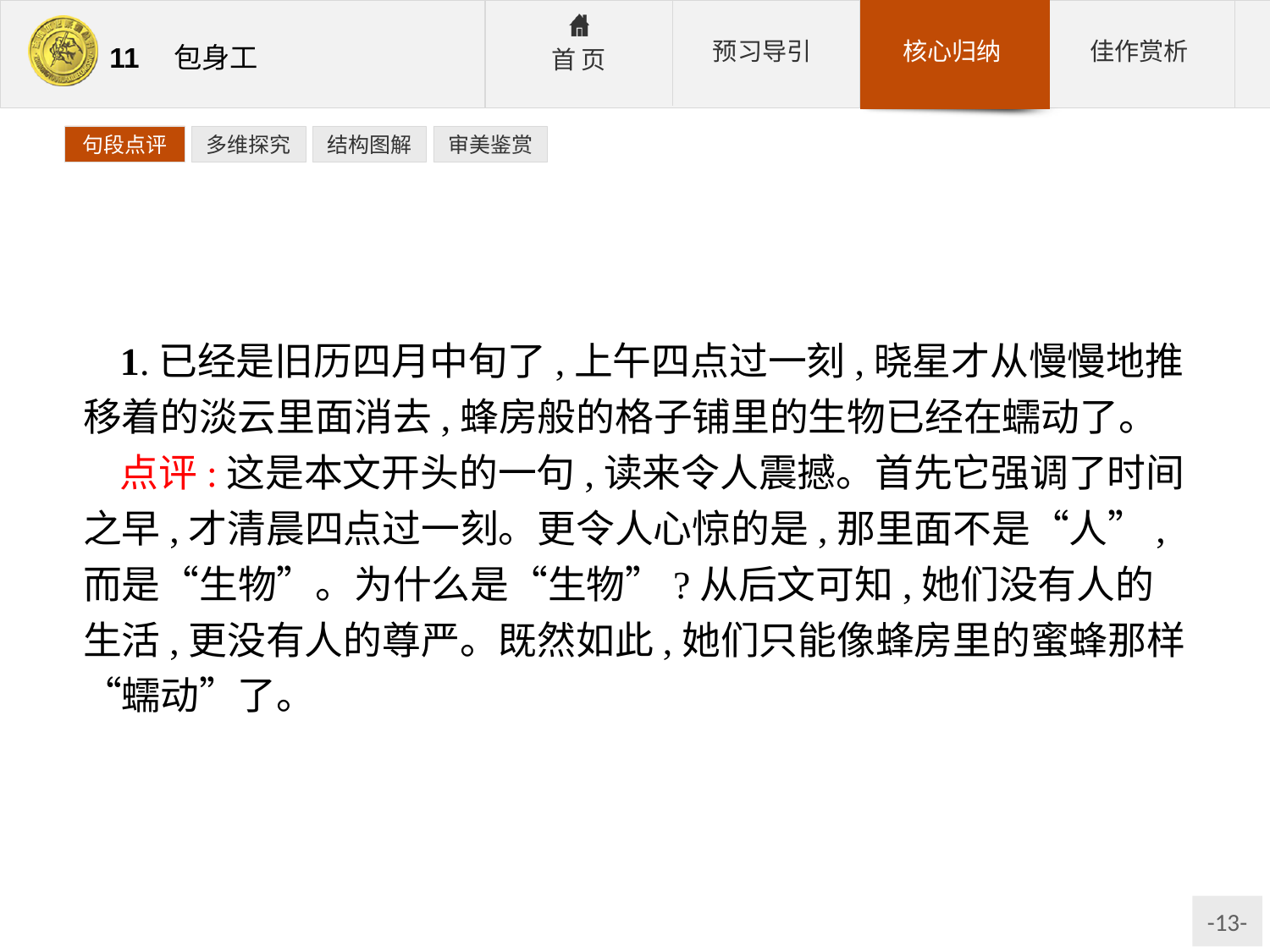

句段点评
多维探究
结构图解
审美鉴赏
1.已经是旧历四月中旬了,上午四点过一刻,晓星才从慢慢地推移着的淡云里面消去,蜂房般的格子铺里的生物已经在蠕动了。
点评:这是本文开头的一句,读来令人震撼。首先它强调了时间之早,才清晨四点过一刻。更令人心惊的是,那里面不是“人”,而是“生物”。为什么是“生物”?从后文可知,她们没有人的生活,更没有人的尊严。既然如此,她们只能像蜂房里的蜜蜂那样“蠕动”了。